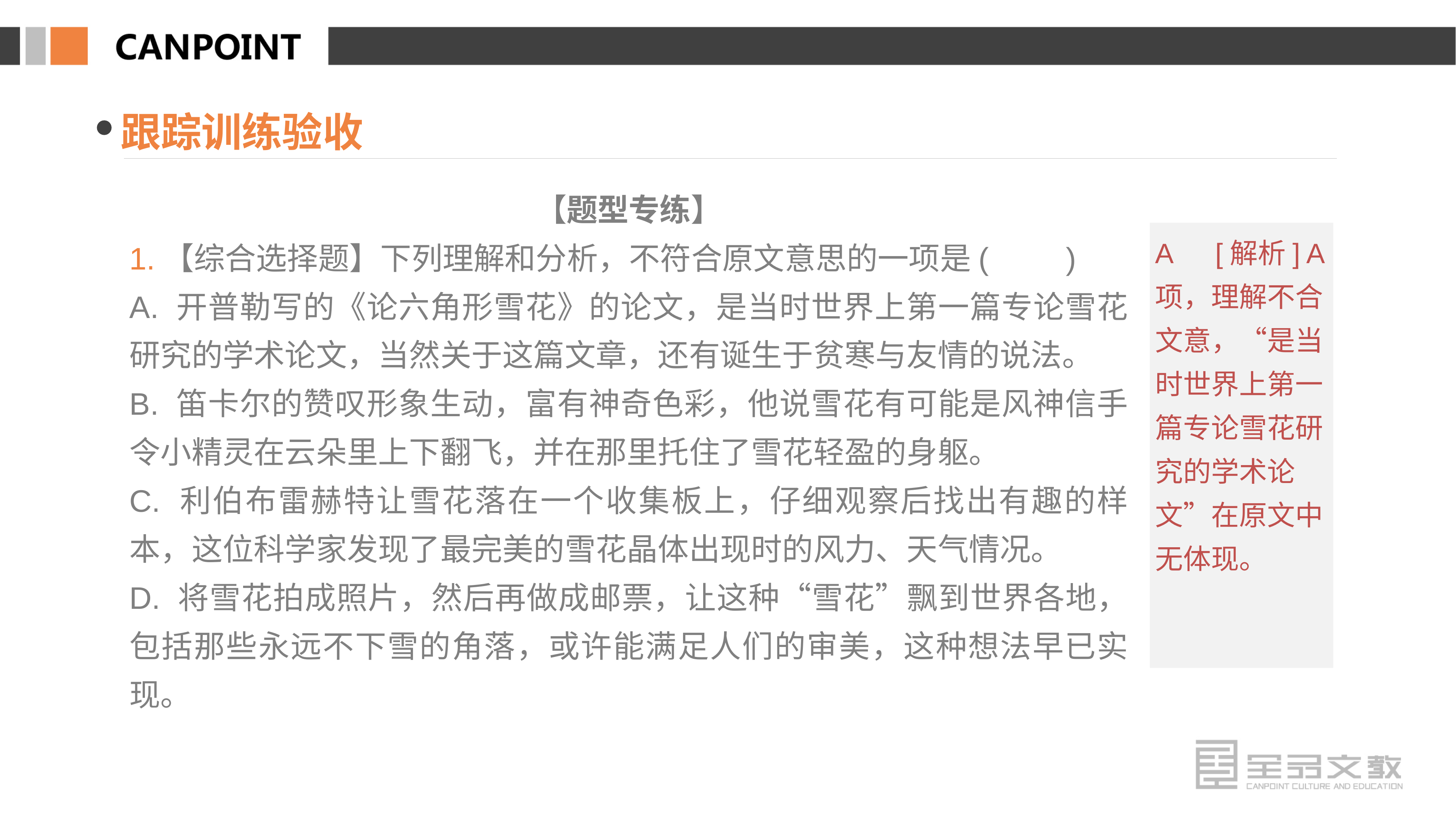

跟踪训练验收

【题型专练】
1.【综合选择题】下列理解和分析，不符合原文意思的一项是(　　)
A. 开普勒写的《论六角形雪花》的论文，是当时世界上第一篇专论雪花研究的学术论文，当然关于这篇文章，还有诞生于贫寒与友情的说法。
B. 笛卡尔的赞叹形象生动，富有神奇色彩，他说雪花有可能是风神信手令小精灵在云朵里上下翻飞，并在那里托住了雪花轻盈的身躯。
C. 利伯布雷赫特让雪花落在一个收集板上，仔细观察后找出有趣的样本，这位科学家发现了最完美的雪花晶体出现时的风力、天气情况。
D. 将雪花拍成照片，然后再做成邮票，让这种“雪花”飘到世界各地，包括那些永远不下雪的角落，或许能满足人们的审美，这种想法早已实现。
A　[解析] A项，理解不合文意，“是当时世界上第一篇专论雪花研究的学术论文”在原文中无体现。